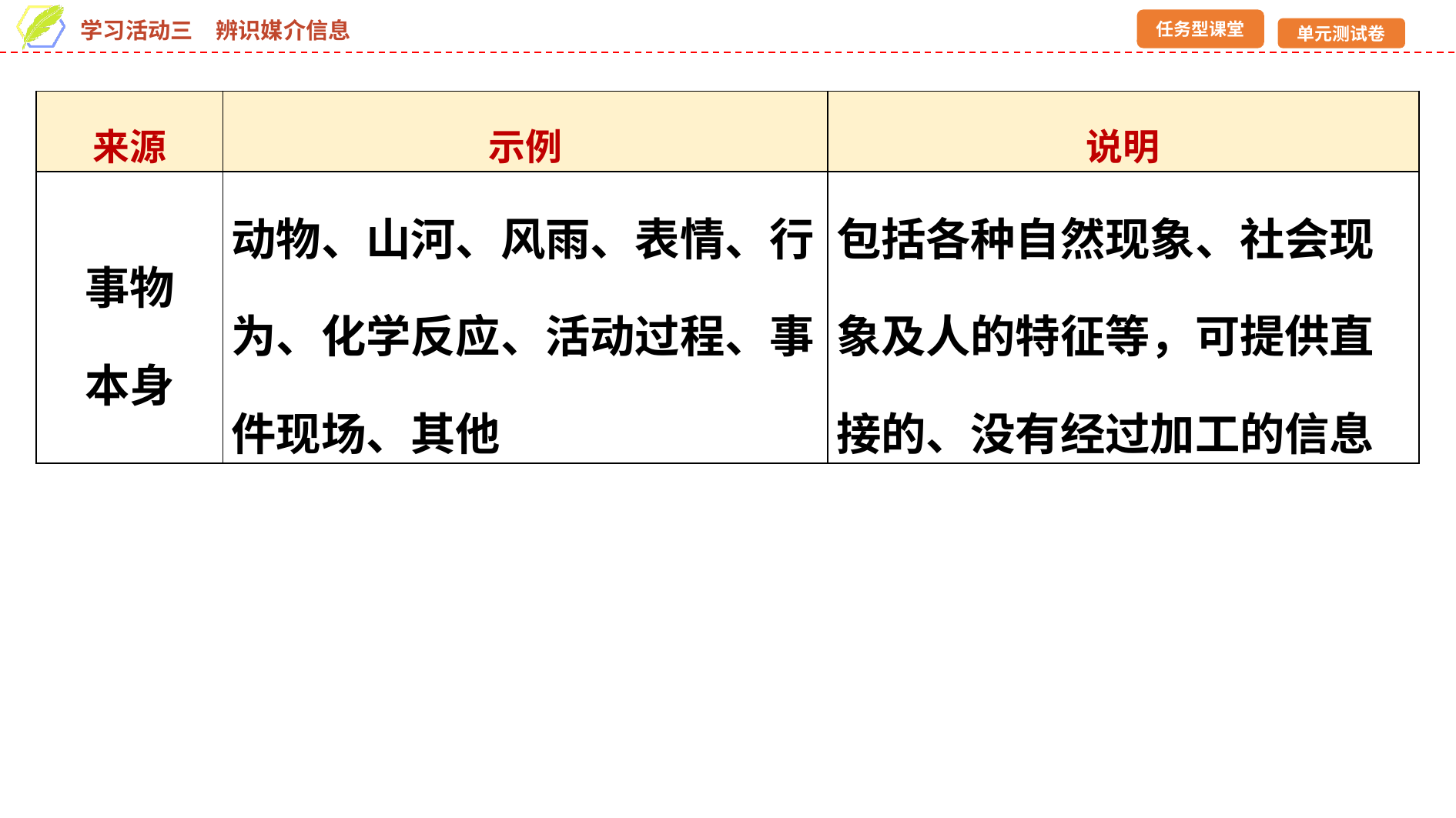

| 来源 | 示例 | 说明 |
| --- | --- | --- |
| 事物 本身 | 动物、山河、风雨、表情、行为、化学反应、活动过程、事件现场、其他 | 包括各种自然现象、社会现象及人的特征等，可提供直接的、没有经过加工的信息 |